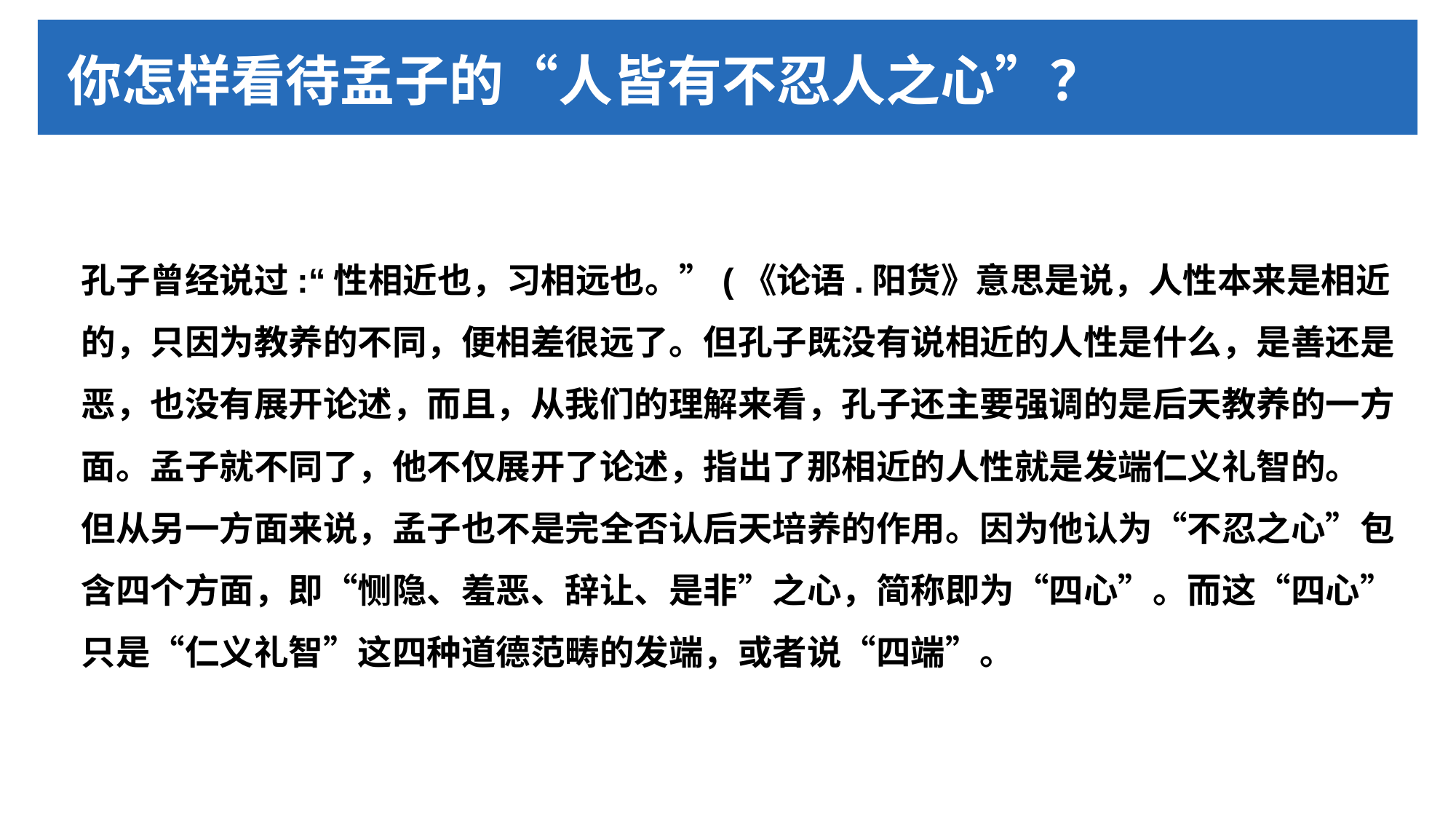

你怎样看待孟子的“人皆有不忍人之心”？
孔子曾经说过:“性相近也，习相远也。”(《论语.阳货》意思是说，人性本来是相近的，只因为教养的不同，便相差很远了。但孔子既没有说相近的人性是什么，是善还是恶，也没有展开论述，而且，从我们的理解来看，孔子还主要强调的是后天教养的一方面。孟子就不同了，他不仅展开了论述，指出了那相近的人性就是发端仁义礼智的。
但从另一方面来说，孟子也不是完全否认后天培养的作用。因为他认为“不忍之心”包含四个方面，即“恻隐、羞恶、辞让、是非”之心，简称即为“四心”。而这“四心”只是“仁义礼智”这四种道德范畴的发端，或者说“四端”。